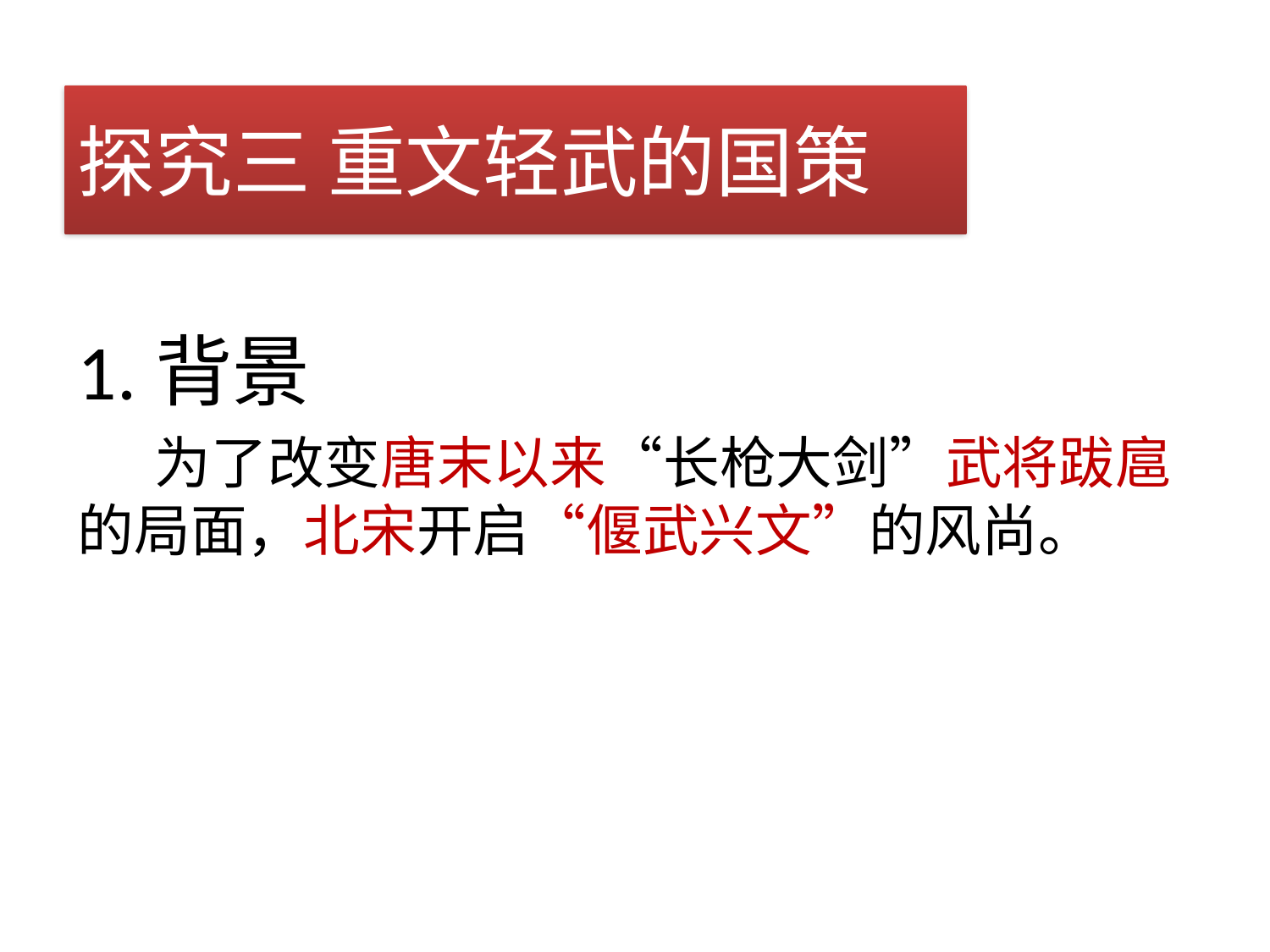

# 探究三 重文轻武的国策
1.背景
     为了改变唐末以来“长枪大剑”武将跋扈的局面，北宋开启“偃武兴文”的风尚。